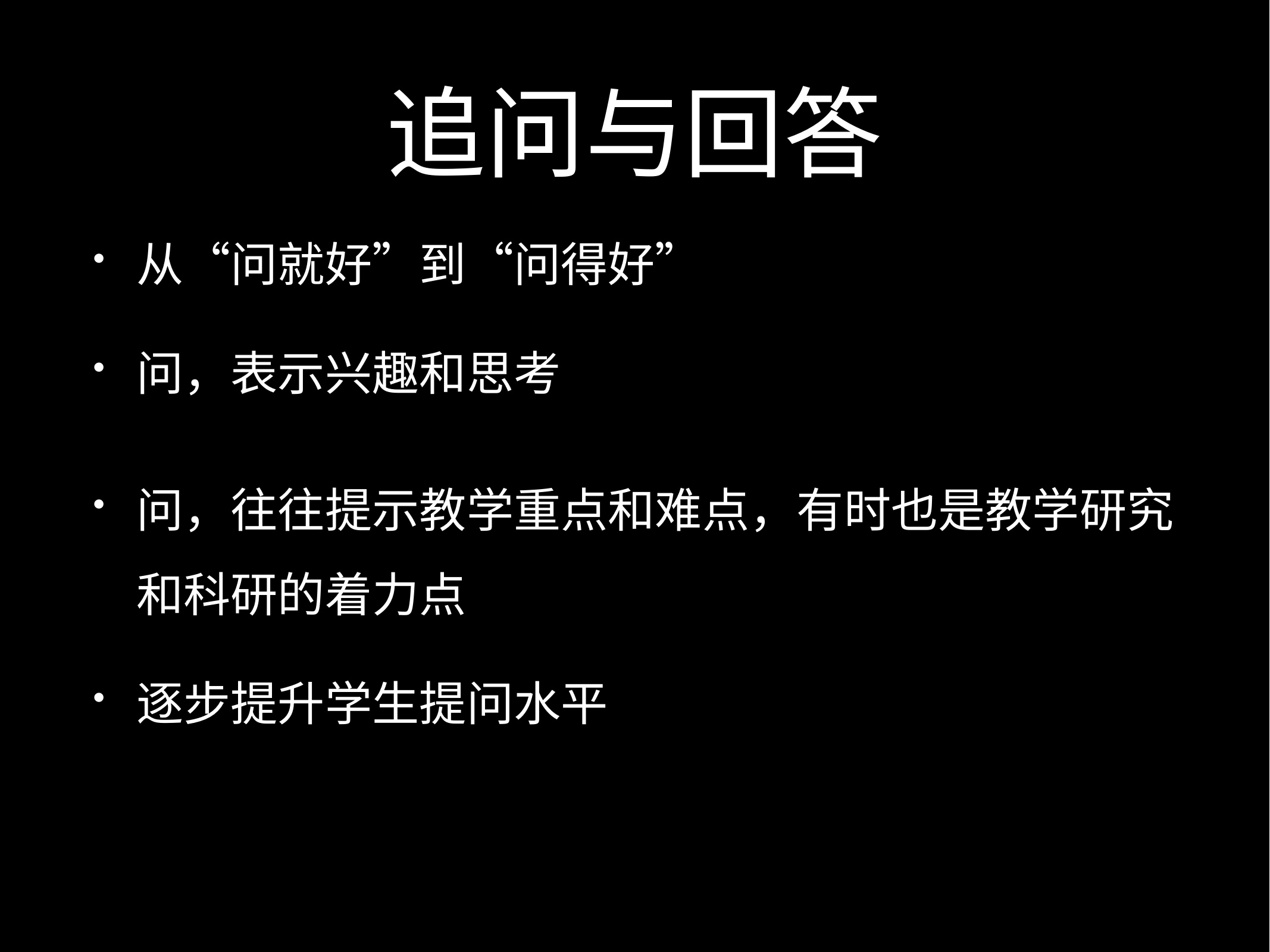

# 追问与回答
从“问就好”到“问得好”
问，表示兴趣和思考
问，往往提示教学重点和难点，有时也是教学研究和科研的着力点
逐步提升学生提问水平
.